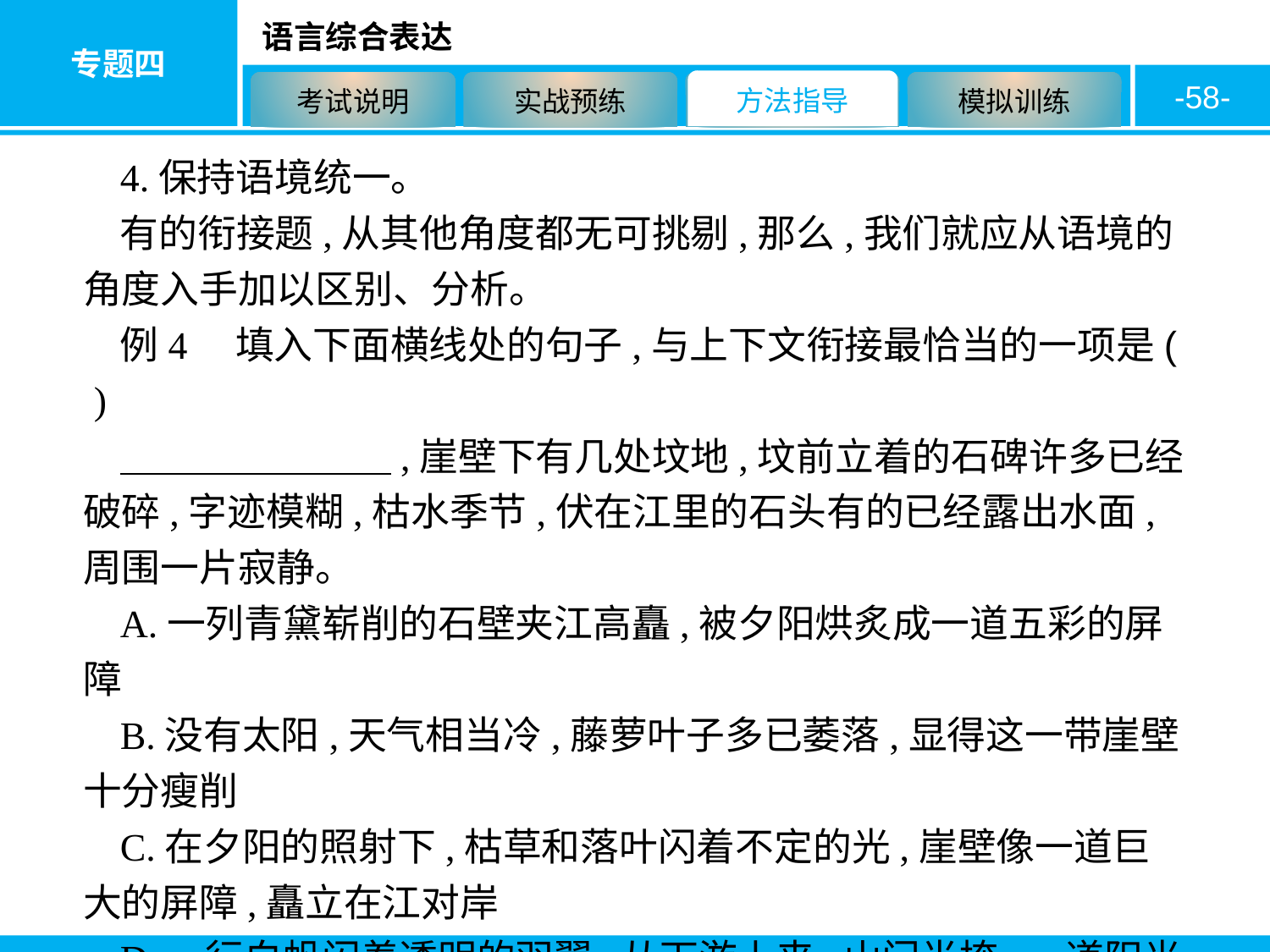

-58-
4.保持语境统一。
有的衔接题,从其他角度都无可挑剔,那么,我们就应从语境的角度入手加以区别、分析。
例4　填入下面横线处的句子,与上下文衔接最恰当的一项是(  )
　　　　　　　,崖壁下有几处坟地,坟前立着的石碑许多已经破碎,字迹模糊,枯水季节,伏在江里的石头有的已经露出水面,周围一片寂静。
A.一列青黛崭削的石壁夹江高矗,被夕阳烘炙成一道五彩的屏障
B.没有太阳,天气相当冷,藤萝叶子多已萎落,显得这一带崖壁十分瘦削
C.在夕阳的照射下,枯草和落叶闪着不定的光,崖壁像一道巨大的屏障,矗立在江对岸
D.一行白帆闪着透明的羽翼,从下游上来,山门半掩,一道阳光射在对岸的峭壁上